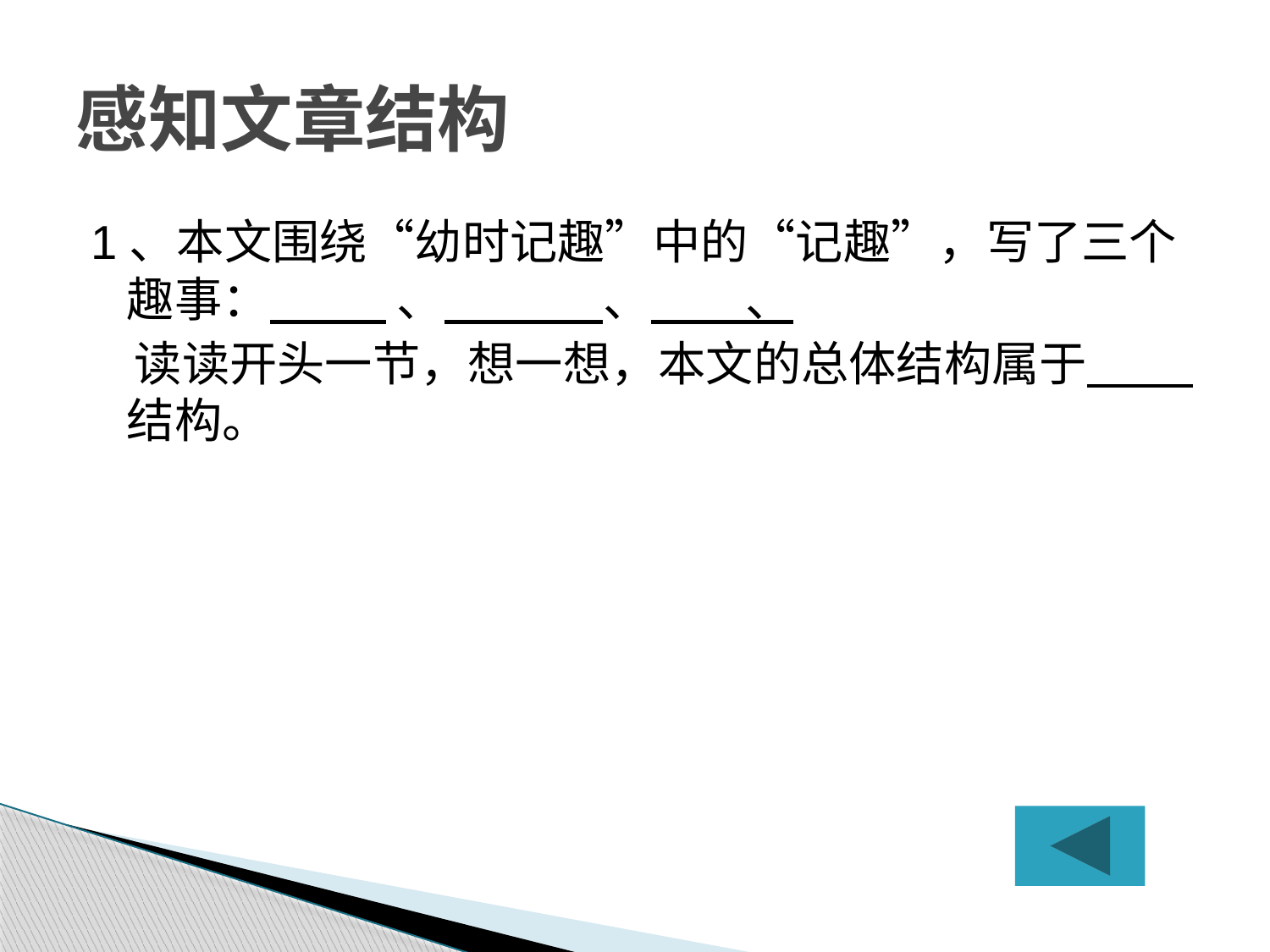

# 感知文章结构
1、本文围绕“幼时记趣”中的“记趣”，写了三个趣事：            、               、         、
   读读开头一节，想一想，本文的总体结构属于           结构。